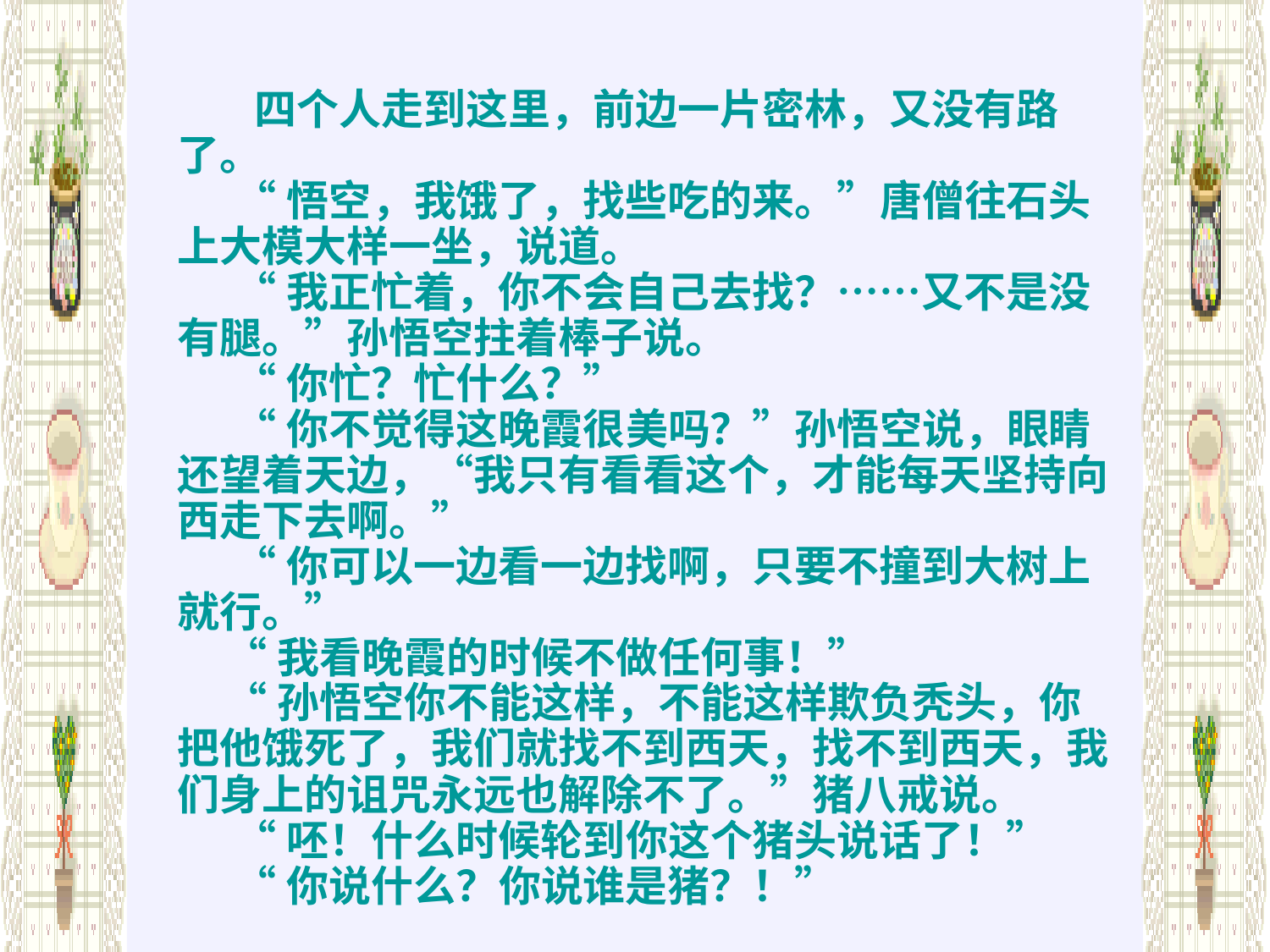

四个人走到这里，前边一片密林，又没有路了。
      “悟空，我饿了，找些吃的来。”唐僧往石头上大模大样一坐，说道。
      “我正忙着，你不会自己去找？……又不是没有腿。”孙悟空拄着棒子说。
      “你忙？忙什么？”
      “你不觉得这晚霞很美吗？”孙悟空说，眼睛还望着天边，“我只有看看这个，才能每天坚持向西走下去啊。”
      “你可以一边看一边找啊，只要不撞到大树上就行。”
     “我看晚霞的时候不做任何事！”
     “孙悟空你不能这样，不能这样欺负秃头，你把他饿死了，我们就找不到西天，找不到西天，我们身上的诅咒永远也解除不了。”猪八戒说。
      “呸！什么时候轮到你这个猪头说话了！”
      “你说什么？你说谁是猪？！”